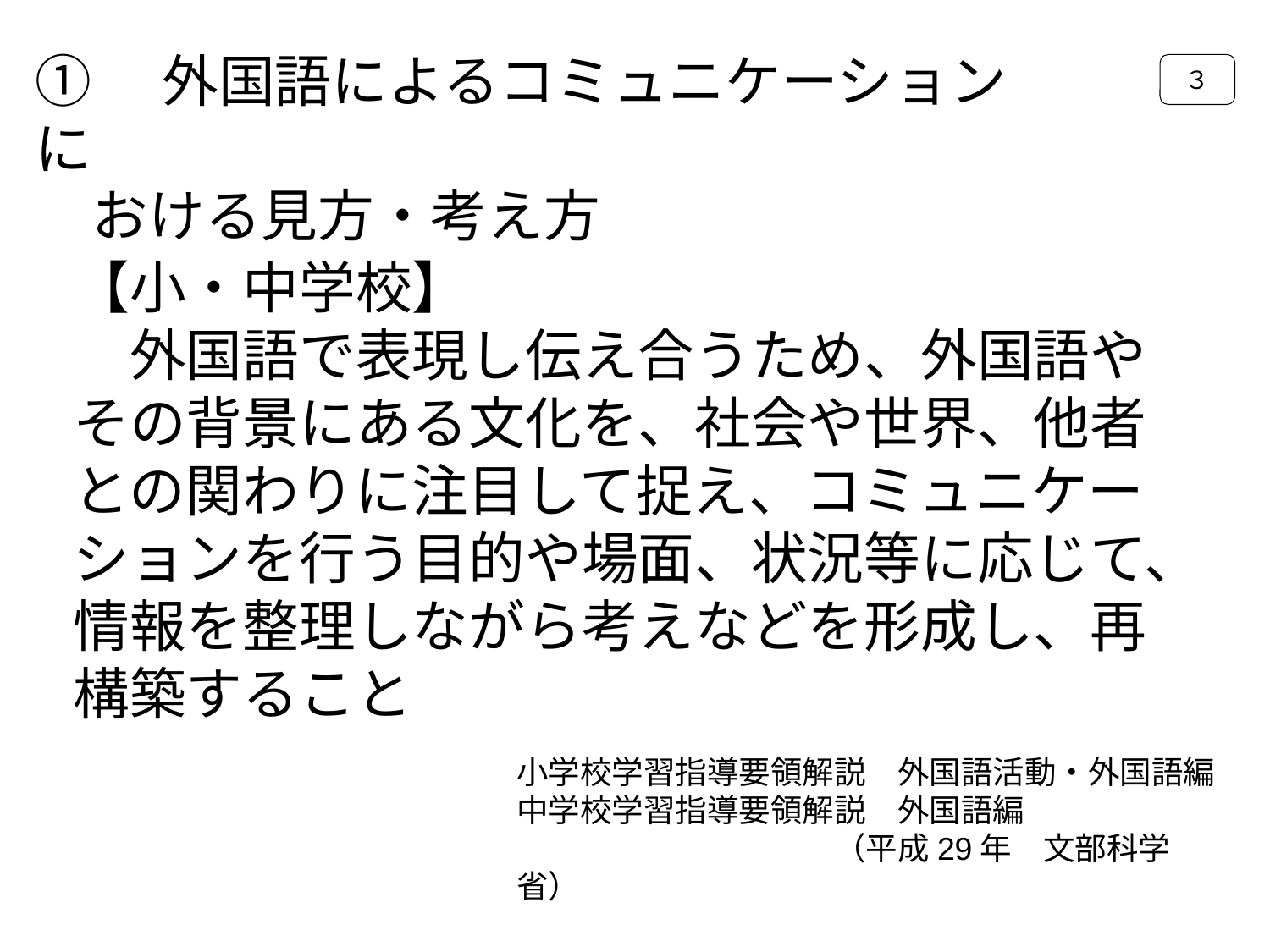

①　外国語によるコミュニケーションに
　おける見方・考え方
３
【小・中学校】
　外国語で表現し伝え合うため、外国語やその背景にある文化を、社会や世界、他者との関わりに注目して捉え、コミュニケーションを行う目的や場面、状況等に応じて、情報を整理しながら考えなどを形成し、再構築すること
小学校学習指導要領解説　外国語活動・外国語編
中学校学習指導要領解説　外国語編
　　　　　　　　　　（平成29年　文部科学省）